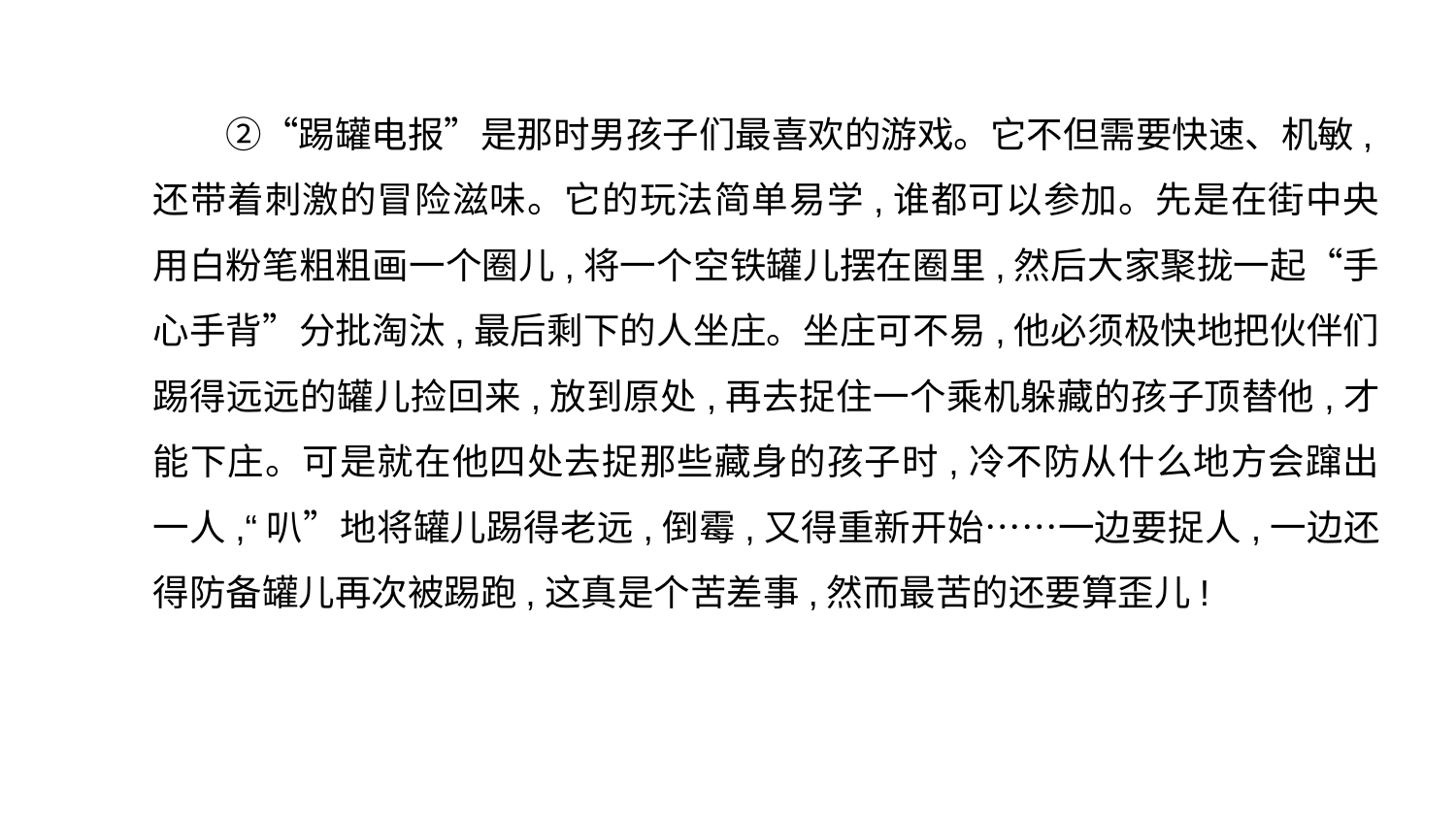

②“踢罐电报”是那时男孩子们最喜欢的游戏。它不但需要快速、机敏,还带着刺激的冒险滋味。它的玩法简单易学,谁都可以参加。先是在街中央用白粉笔粗粗画一个圈儿,将一个空铁罐儿摆在圈里,然后大家聚拢一起“手心手背”分批淘汰,最后剩下的人坐庄。坐庄可不易,他必须极快地把伙伴们踢得远远的罐儿捡回来,放到原处,再去捉住一个乘机躲藏的孩子顶替他,才能下庄。可是就在他四处去捉那些藏身的孩子时,冷不防从什么地方会蹿出一人,“叭”地将罐儿踢得老远,倒霉,又得重新开始……一边要捉人,一边还得防备罐儿再次被踢跑,这真是个苦差事,然而最苦的还要算歪儿!